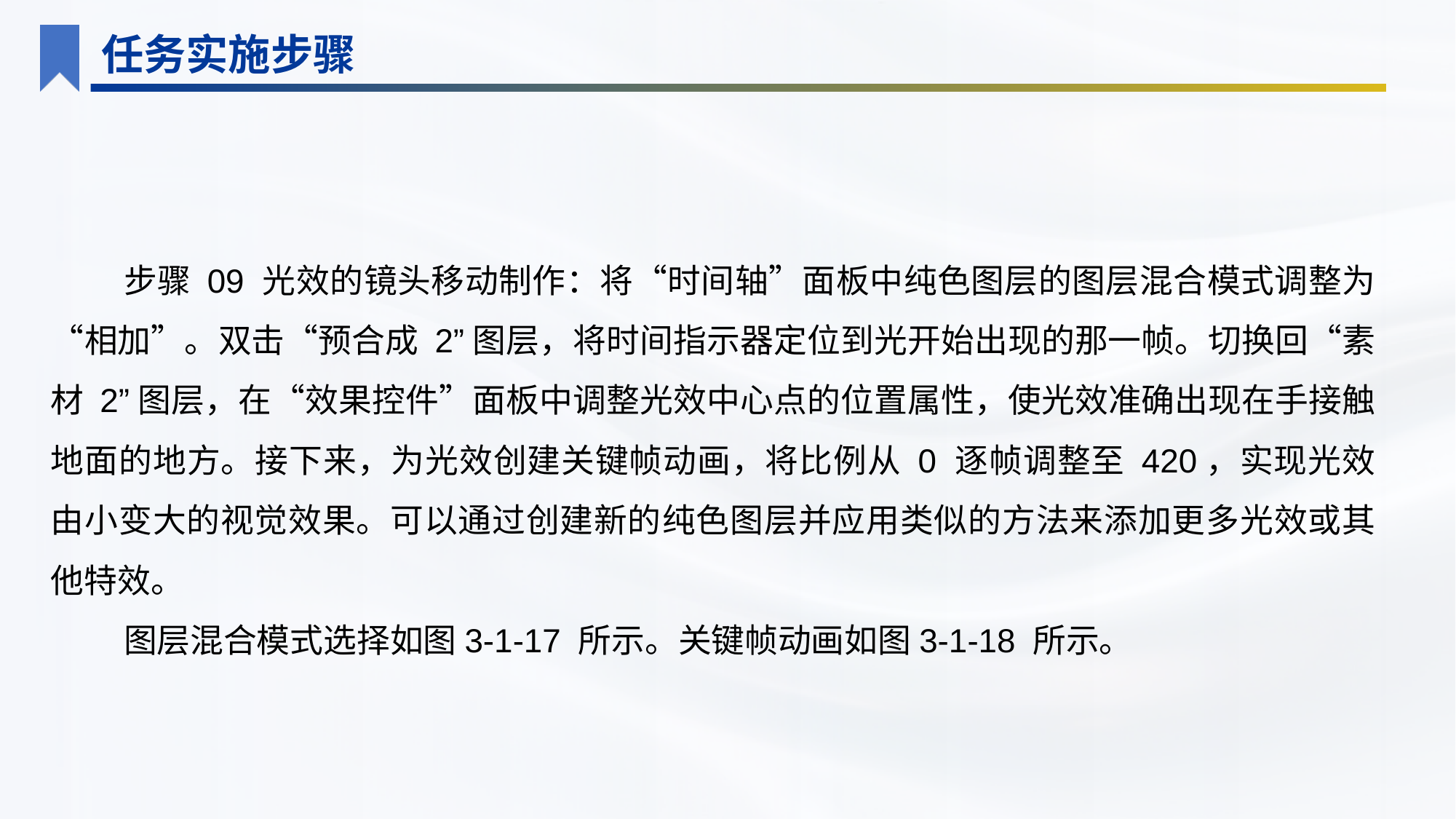

任务实施步骤
步骤 09 光效的镜头移动制作：将“时间轴”面板中纯色图层的图层混合模式调整为“相加”。双击“预合成 2”图层，将时间指示器定位到光开始出现的那一帧。切换回“素材 2”图层，在“效果控件”面板中调整光效中心点的位置属性，使光效准确出现在手接触地面的地方。接下来，为光效创建关键帧动画，将比例从 0 逐帧调整至 420，实现光效由小变大的视觉效果。可以通过创建新的纯色图层并应用类似的方法来添加更多光效或其他特效。
图层混合模式选择如图3-1-17 所示。关键帧动画如图3-1-18 所示。